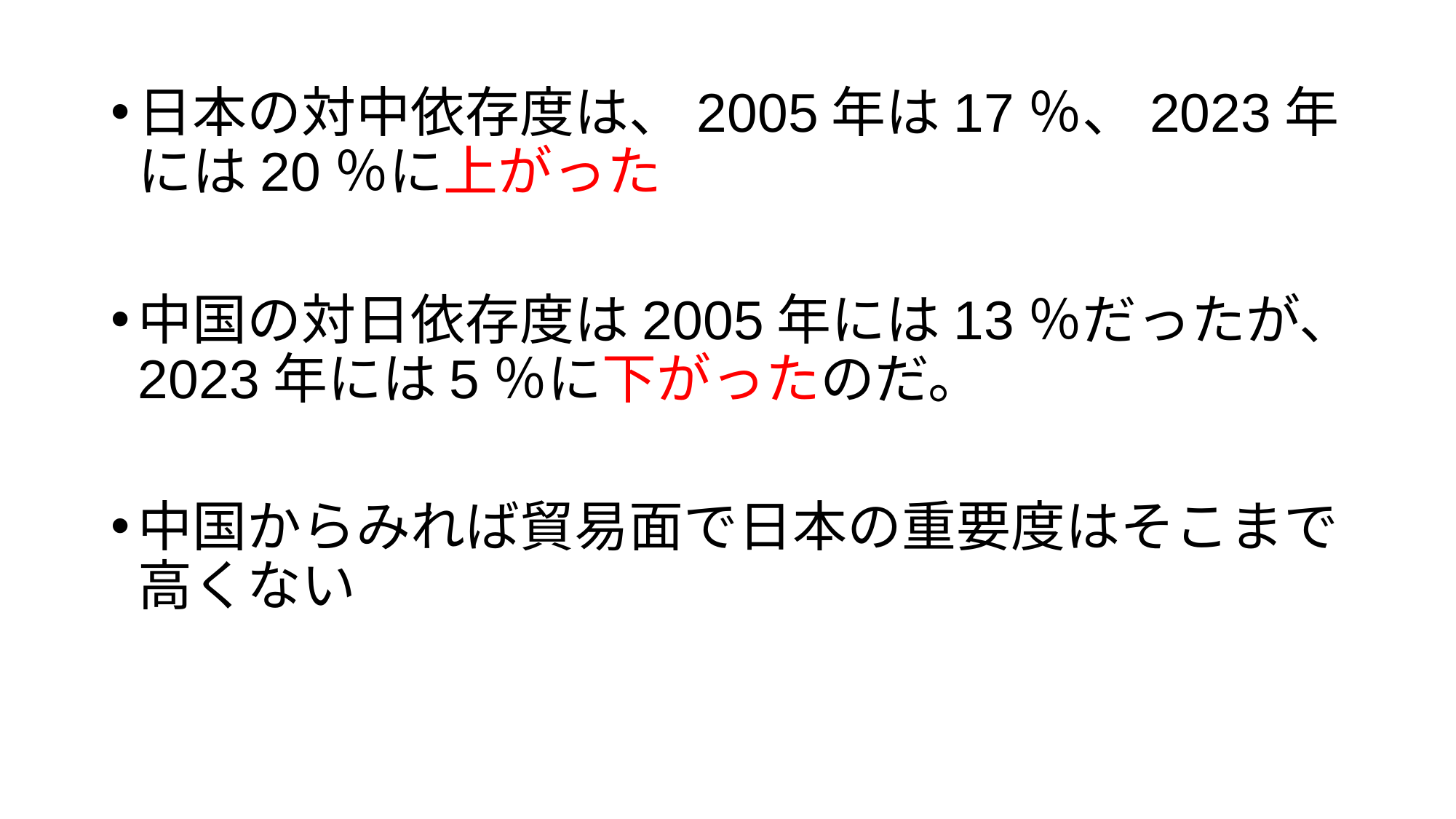

日本の対中依存度は、2005年は17％、2023年には20％に上がった

中国の対日依存度は2005年には13％だったが、2023年には5％に下がったのだ。

中国からみれば貿易面で日本の重要度はそこまで高くない